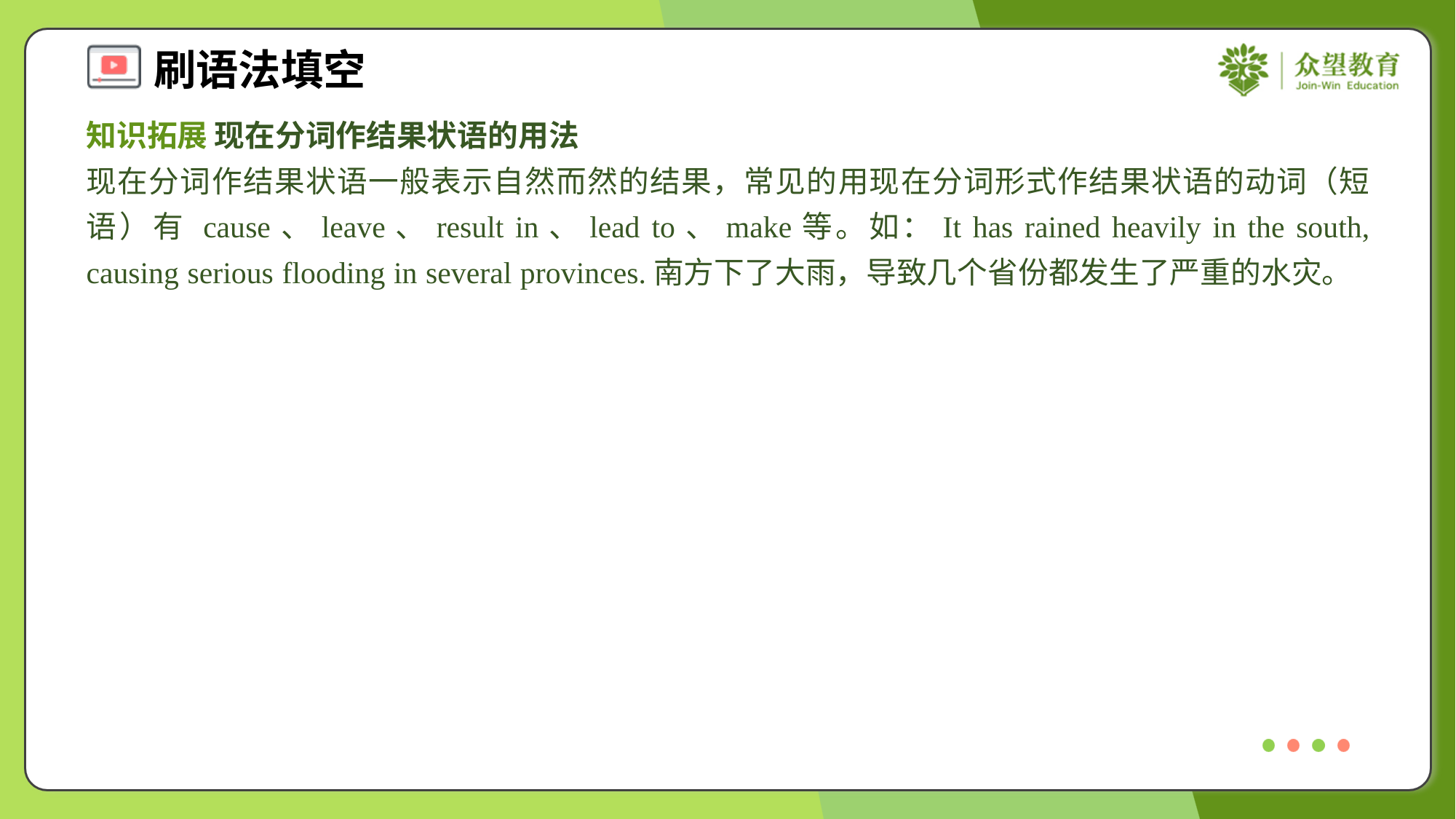

知识拓展 现在分词作结果状语的用法
现在分词作结果状语一般表示自然而然的结果，常见的用现在分词形式作结果状语的动词（短语）有 cause、leave、result in、lead to、make等。如：It has rained heavily in the south, causing serious flooding in several provinces.南方下了大雨，导致几个省份都发生了严重的水灾。